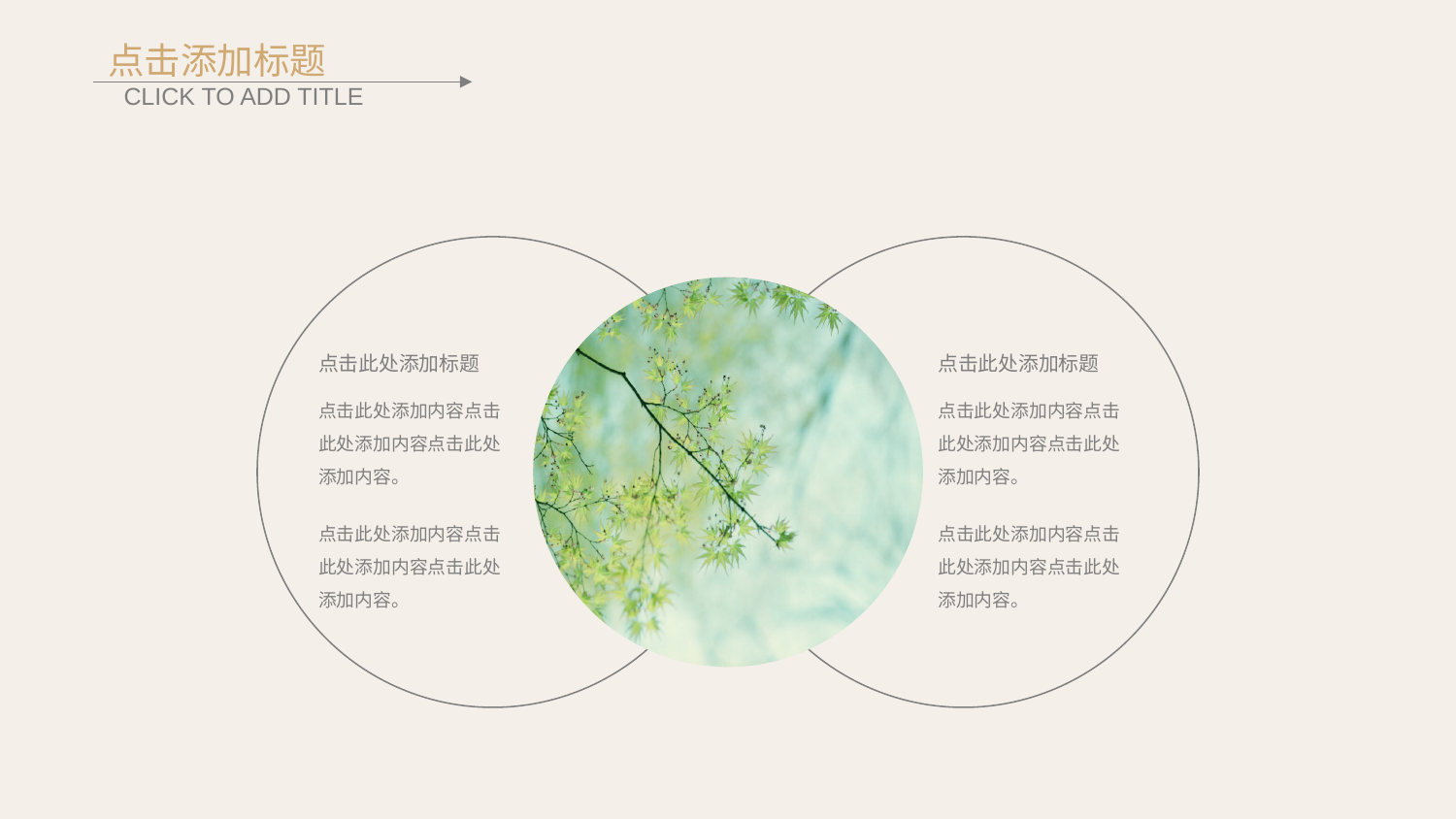

点击添加标题
CLICK TO ADD TITLE

点击此处添加标题
点击此处添加内容点击此处添加内容点击此处添加内容。
点击此处添加内容点击此处添加内容点击此处添加内容。

点击此处添加标题
点击此处添加内容点击此处添加内容点击此处添加内容。
点击此处添加内容点击此处添加内容点击此处添加内容。